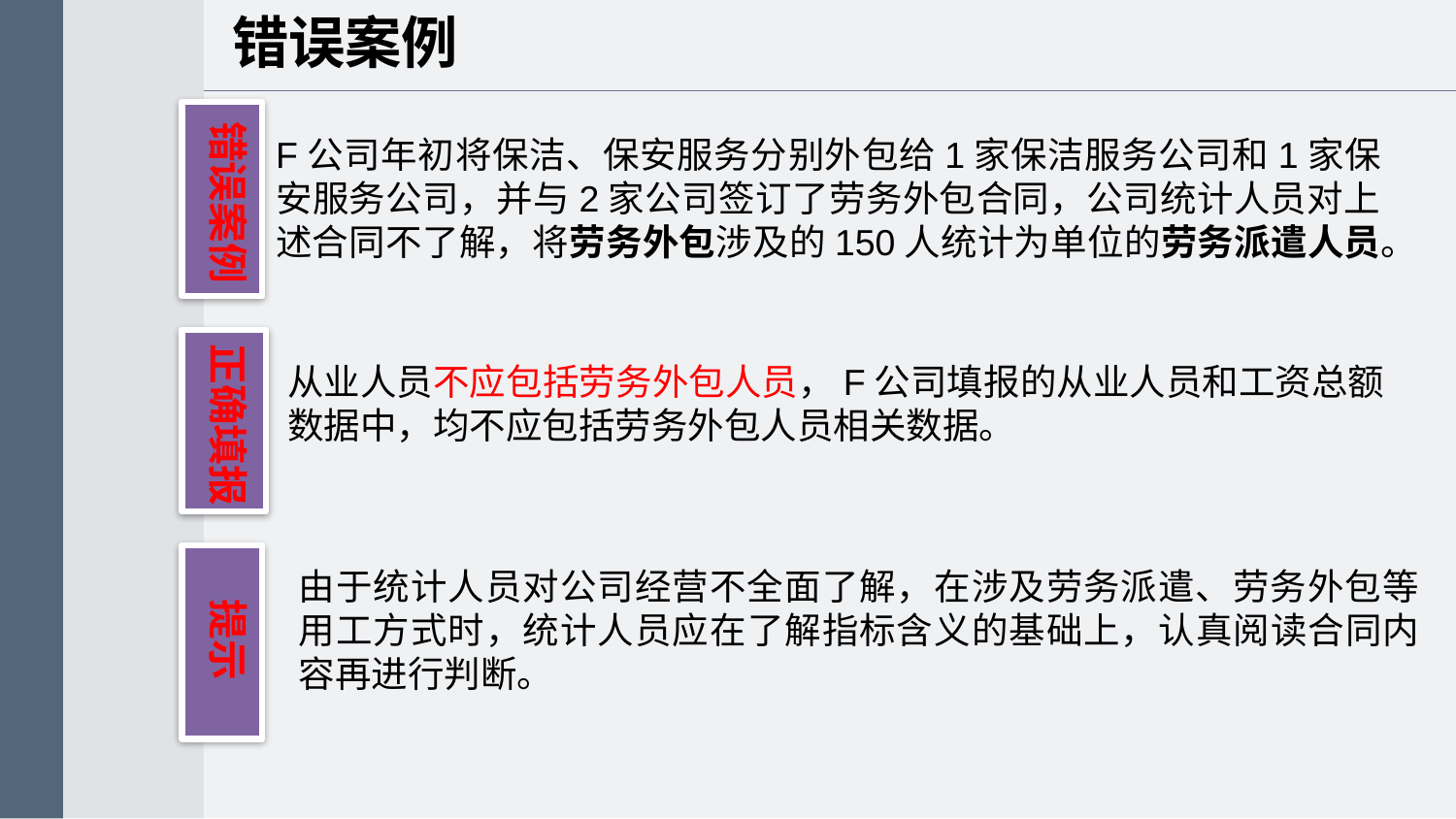

错误案例

错误案例
F公司年初将保洁、保安服务分别外包给1家保洁服务公司和1家保安服务公司，并与2家公司签订了劳务外包合同，公司统计人员对上述合同不了解，将劳务外包涉及的150人统计为单位的劳务派遣人员。

正确填报
从业人员不应包括劳务外包人员，F公司填报的从业人员和工资总额数据中，均不应包括劳务外包人员相关数据。

由于统计人员对公司经营不全面了解，在涉及劳务派遣、劳务外包等用工方式时，统计人员应在了解指标含义的基础上，认真阅读合同内容再进行判断。
提示